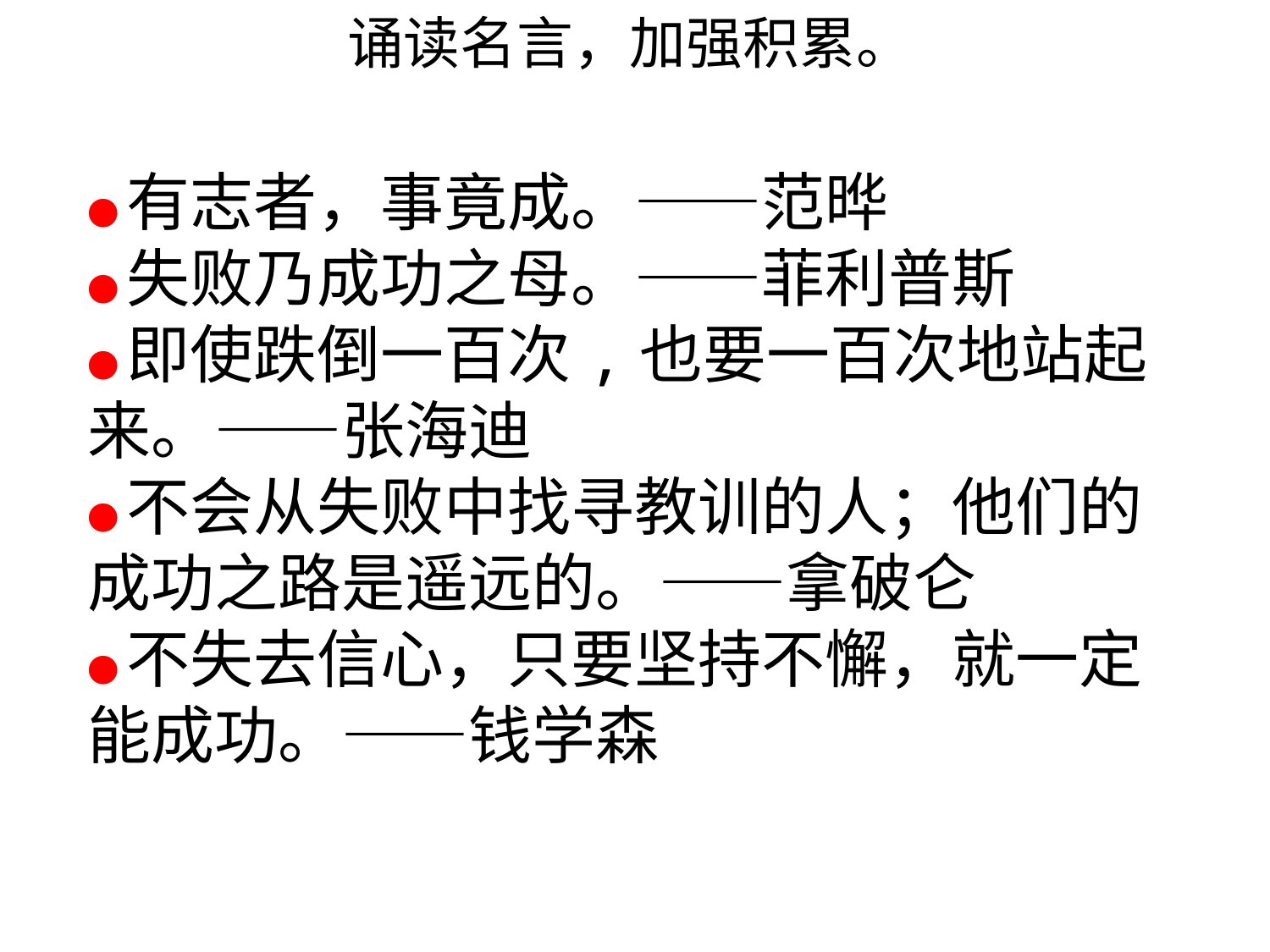

诵读名言，加强积累。
●有志者，事竟成。——范晔
●失败乃成功之母。——菲利普斯
●即使跌倒一百次,也要一百次地站起来。——张海迪
●不会从失败中找寻教训的人；他们的成功之路是遥远的。——拿破仑
●不失去信心，只要坚持不懈，就一定能成功。——钱学森